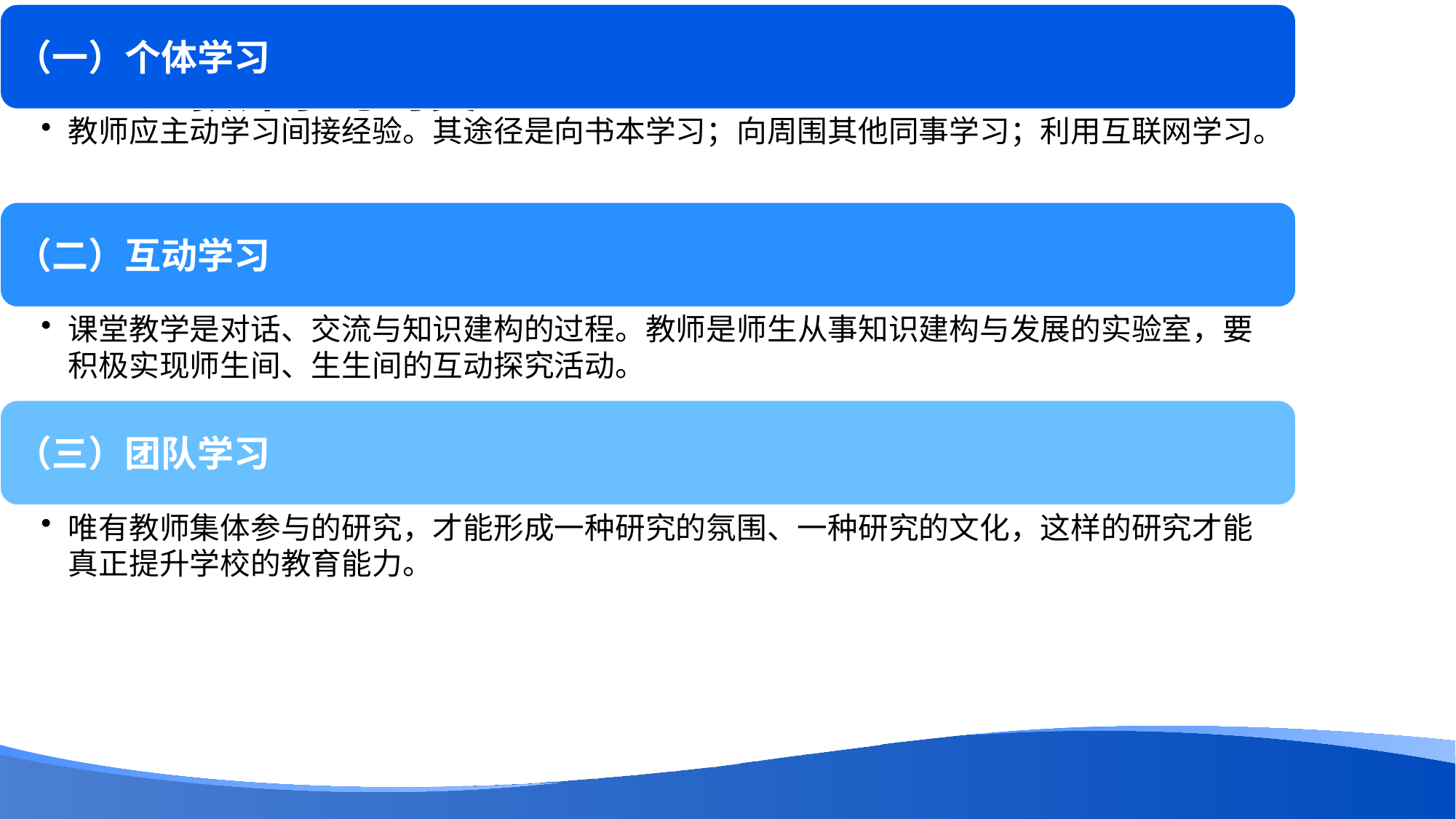

# 一、教师学习的类型
（一）个体学习
教师应主动学习间接经验。其途径是向书本学习；向周围其他同事学习；利用互联网学习。
（二）互动学习
课堂教学是对话、交流与知识建构的过程。教师是师生从事知识建构与发展的实验室，要积极实现师生间、生生间的互动探究活动。
（三）团队学习
唯有教师集体参与的研究，才能形成一种研究的氛围、一种研究的文化，这样的研究才能真正提升学校的教育能力。